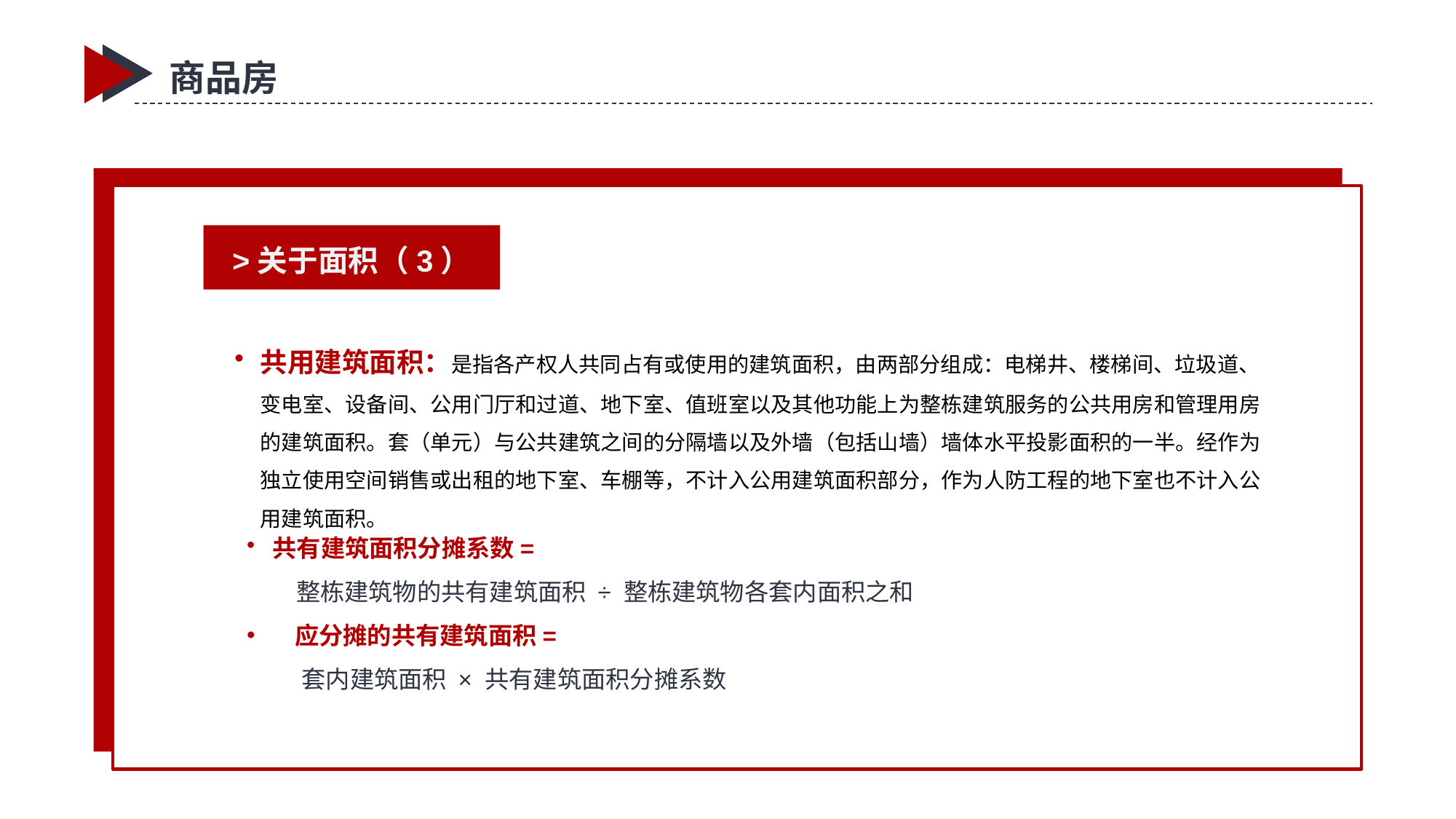

商品房

>关于面积（3）
共用建筑面积：是指各产权人共同占有或使用的建筑面积，由两部分组成：电梯井、楼梯间、垃圾道、变电室、设备间、公用门厅和过道、地下室、值班室以及其他功能上为整栋建筑服务的公共用房和管理用房的建筑面积。套（单元）与公共建筑之间的分隔墙以及外墙（包括山墙）墙体水平投影面积的一半。经作为独立使用空间销售或出租的地下室、车棚等，不计入公用建筑面积部分，作为人防工程的地下室也不计入公用建筑面积。
共有建筑面积分摊系数=
        整栋建筑物的共有建筑面积 ÷ 整栋建筑物各套内面积之和
   应分摊的共有建筑面积=
         套内建筑面积 × 共有建筑面积分摊系数